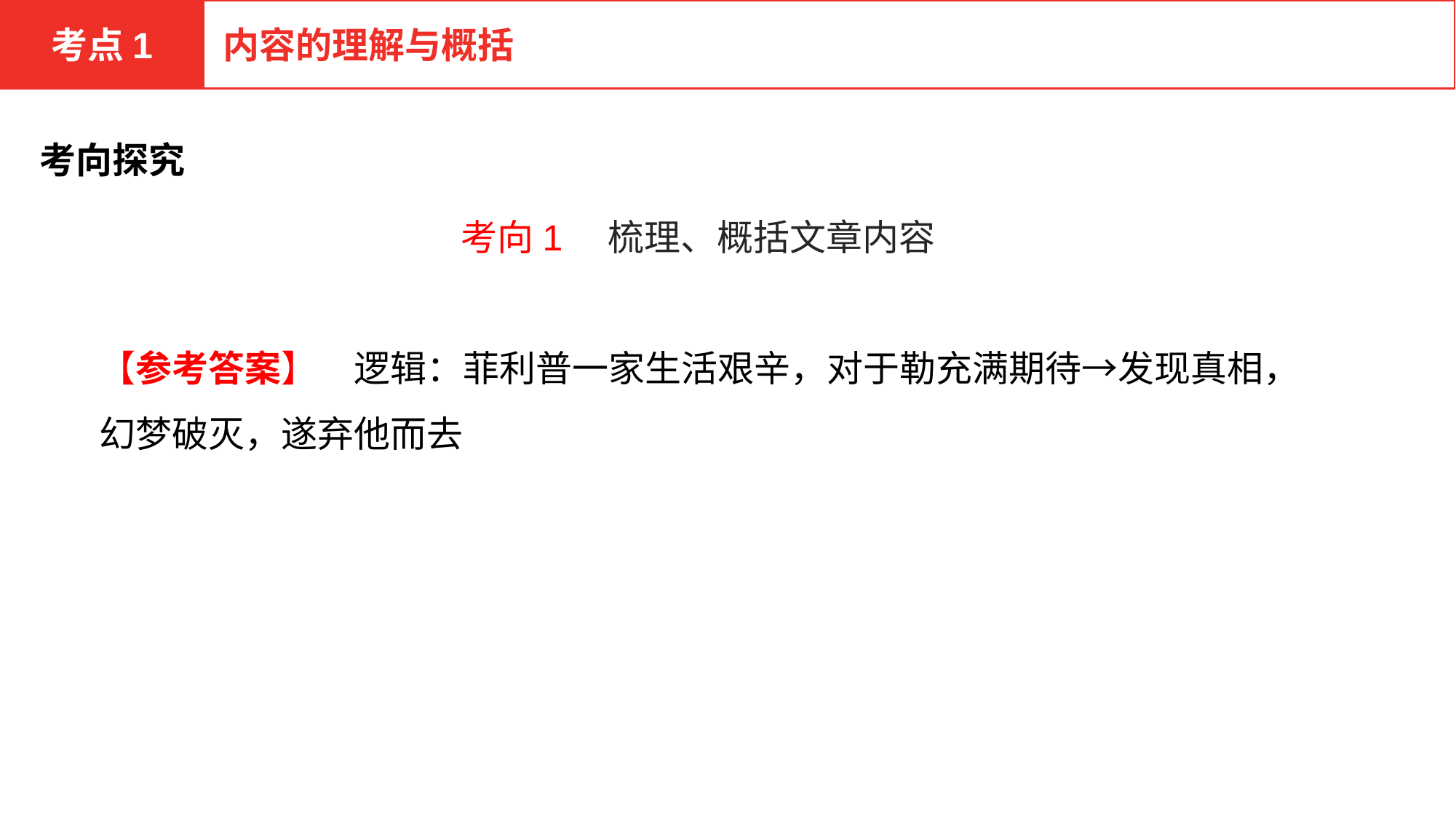

考点1
内容的理解与概括
考向探究
考向1　梳理、概括文章内容

【参考答案】　逻辑：菲利普一家生活艰辛，对于勒充满期待→发现真相，幻梦破灭，遂弃他而去